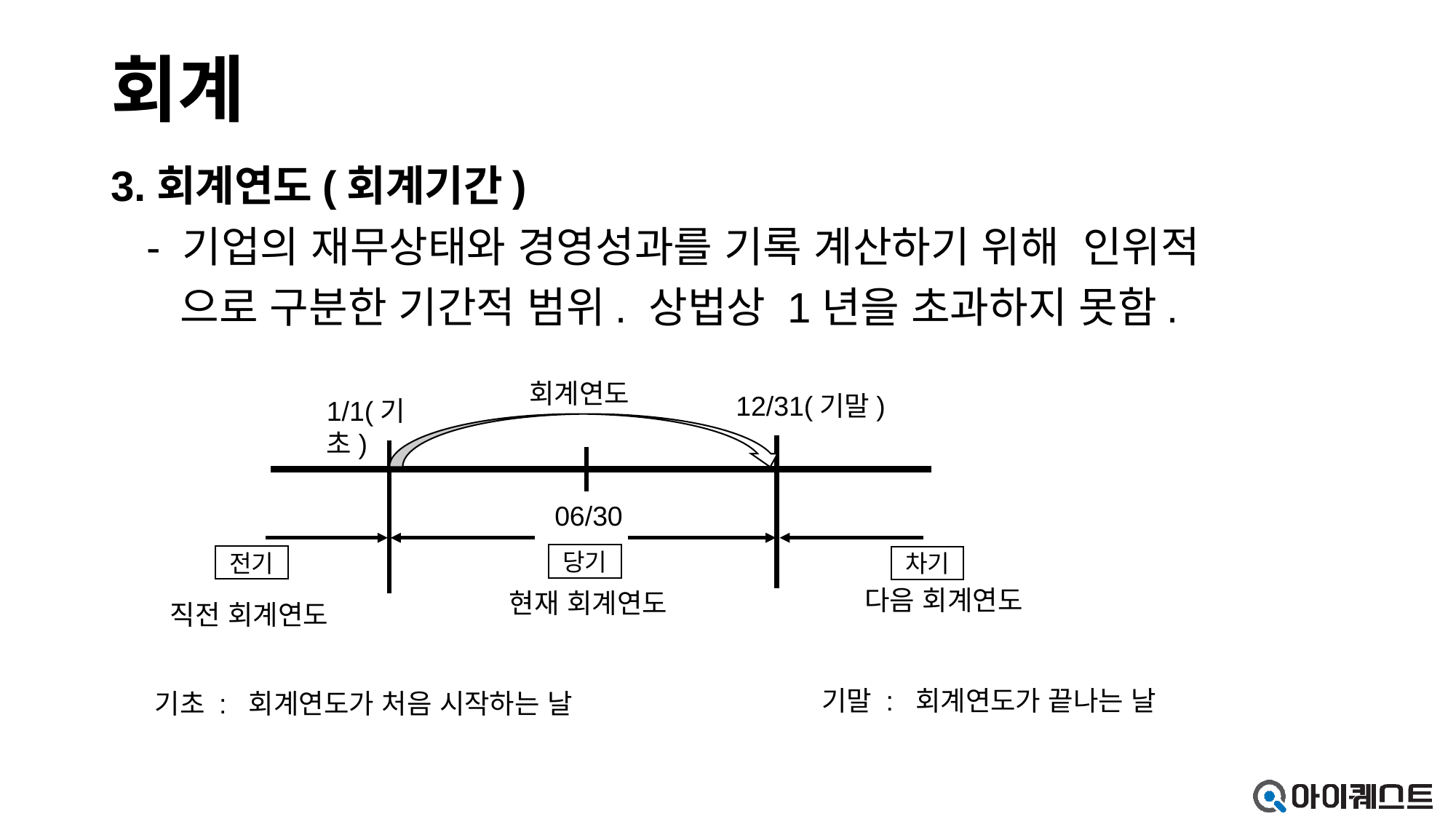

# 회계
3.회계연도(회계기간)
   - 기업의 재무상태와 경영성과를 기록 계산하기 위해  인위적
     으로 구분한 기간적 범위. 상법상 1년을 초과하지 못함.

회계연도
12/31(기말)
1/1(기초)

06/30
당기
전기
차기
다음 회계연도
현재 회계연도
직전 회계연도
기말 :  회계연도가 끝나는 날
기초 :  회계연도가 처음 시작하는 날